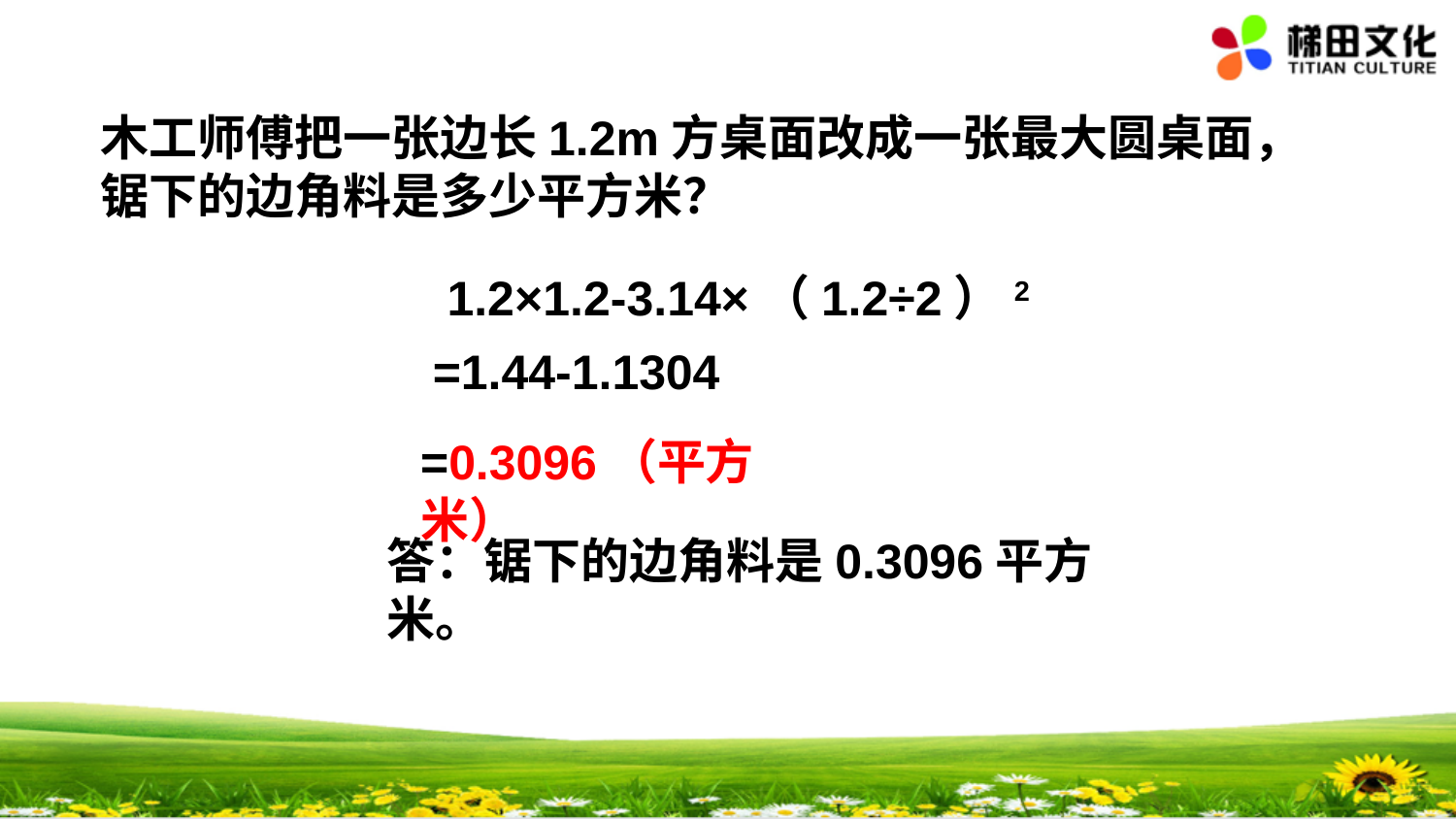

木工师傅把一张边长1.2m方桌面改成一张最大圆桌面，锯下的边角料是多少平方米？
1.2×1.2-3.14×（1.2÷2）2
=1.44-1.1304
=0.3096（平方米）
答：锯下的边角料是0.3096平方米。